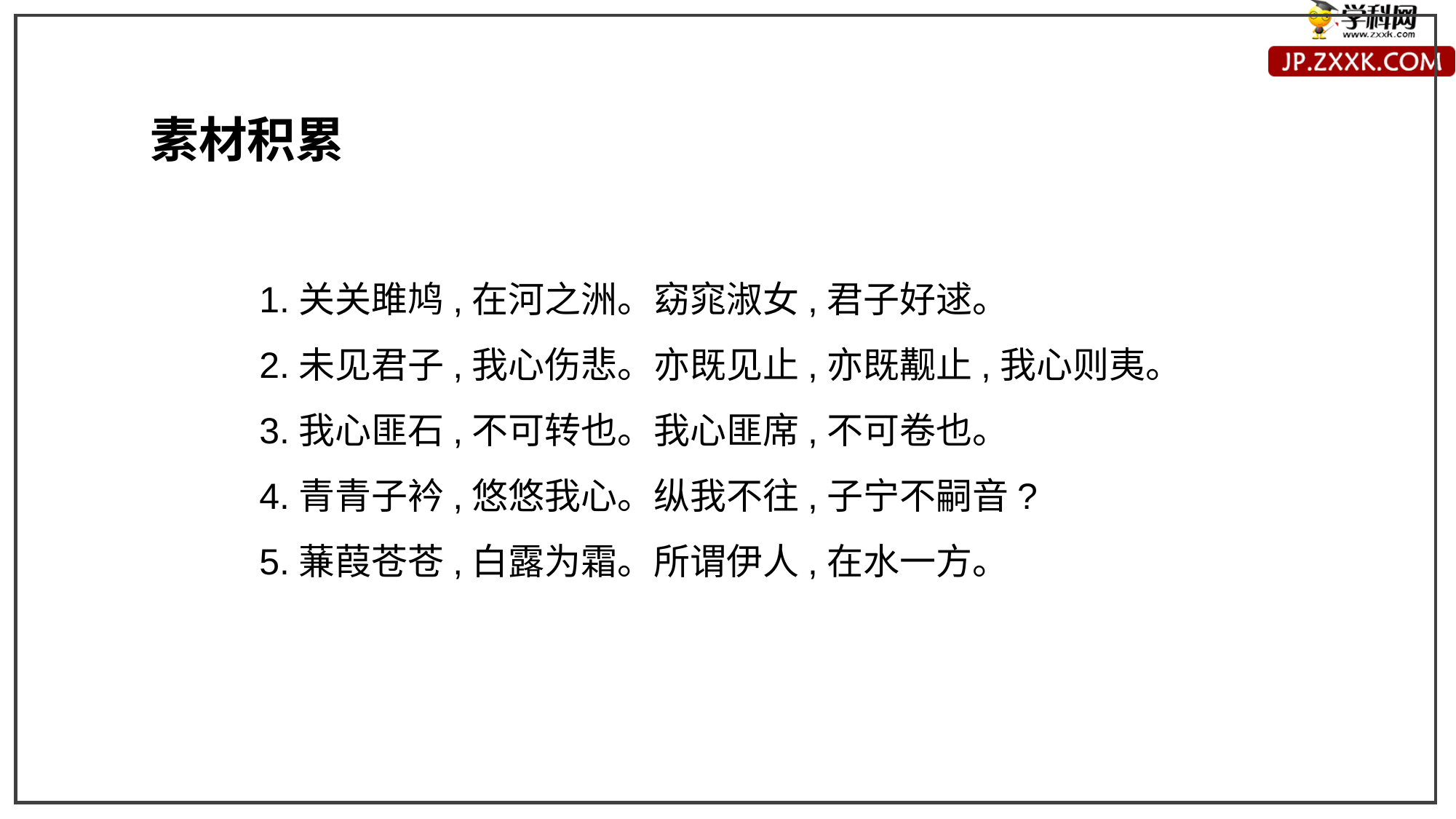

素材积累

1.关关雎鸠,在河之洲。窈窕淑女,君子好逑。
2.未见君子,我心伤悲。亦既见止,亦既觏止,我心则夷。
3.我心匪石,不可转也。我心匪席,不可卷也。
4.青青子衿,悠悠我心。纵我不往,子宁不嗣音?
5.蒹葭苍苍,白露为霜。所谓伊人,在水一方。